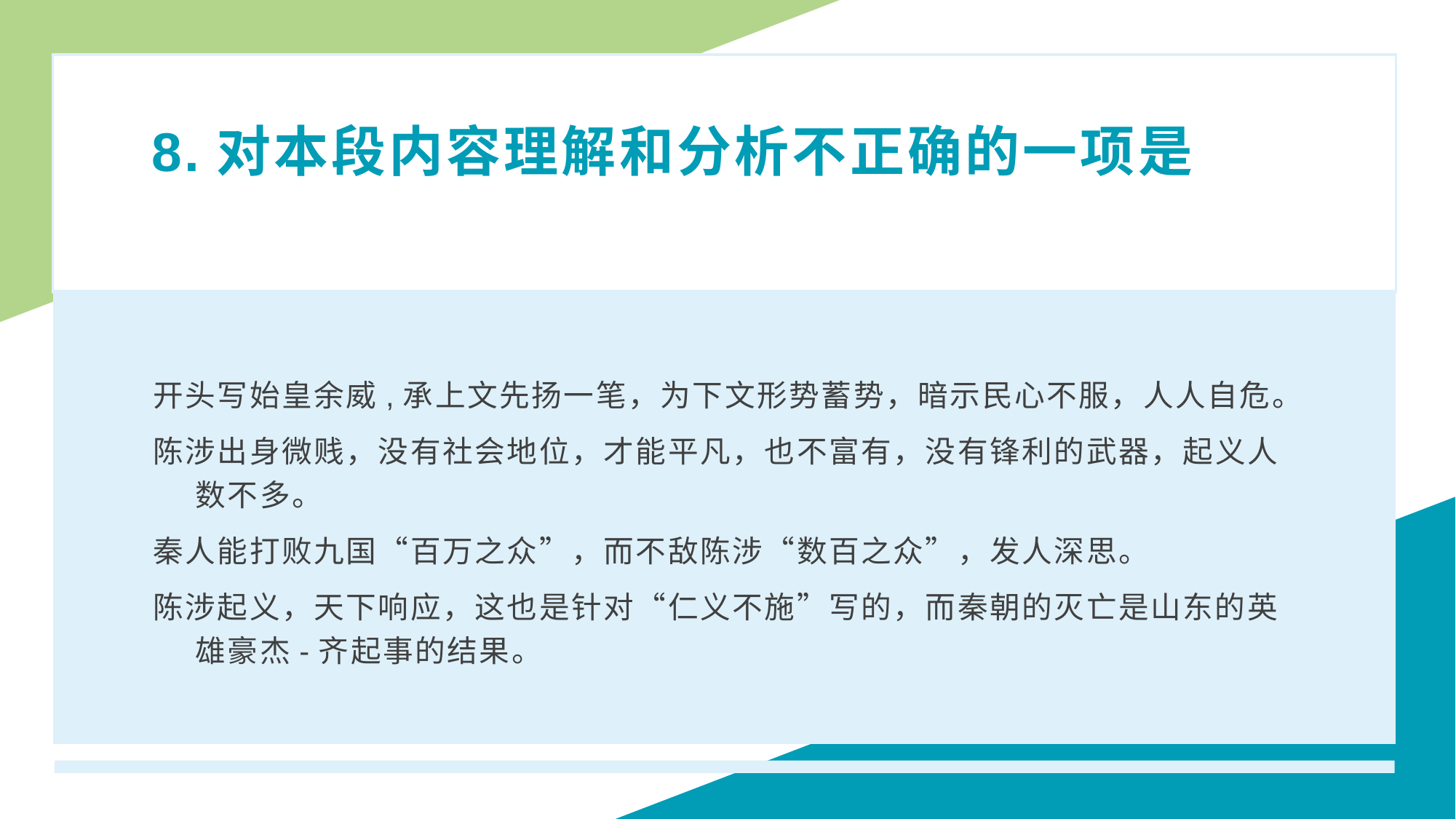

8.对本段内容理解和分析不正确的一项是

开头写始皇余威,承上文先扬一笔，为下文形势蓄势，暗示民心不服，人人自危。
陈涉出身微贱，没有社会地位，才能平凡，也不富有，没有锋利的武器，起义人数不多。
秦人能打败九国“百万之众”，而不敌陈涉“数百之众”，发人深思。
陈涉起义，天下响应，这也是针对“仁义不施”写的，而秦朝的灭亡是山东的英雄豪杰-齐起事的结果。